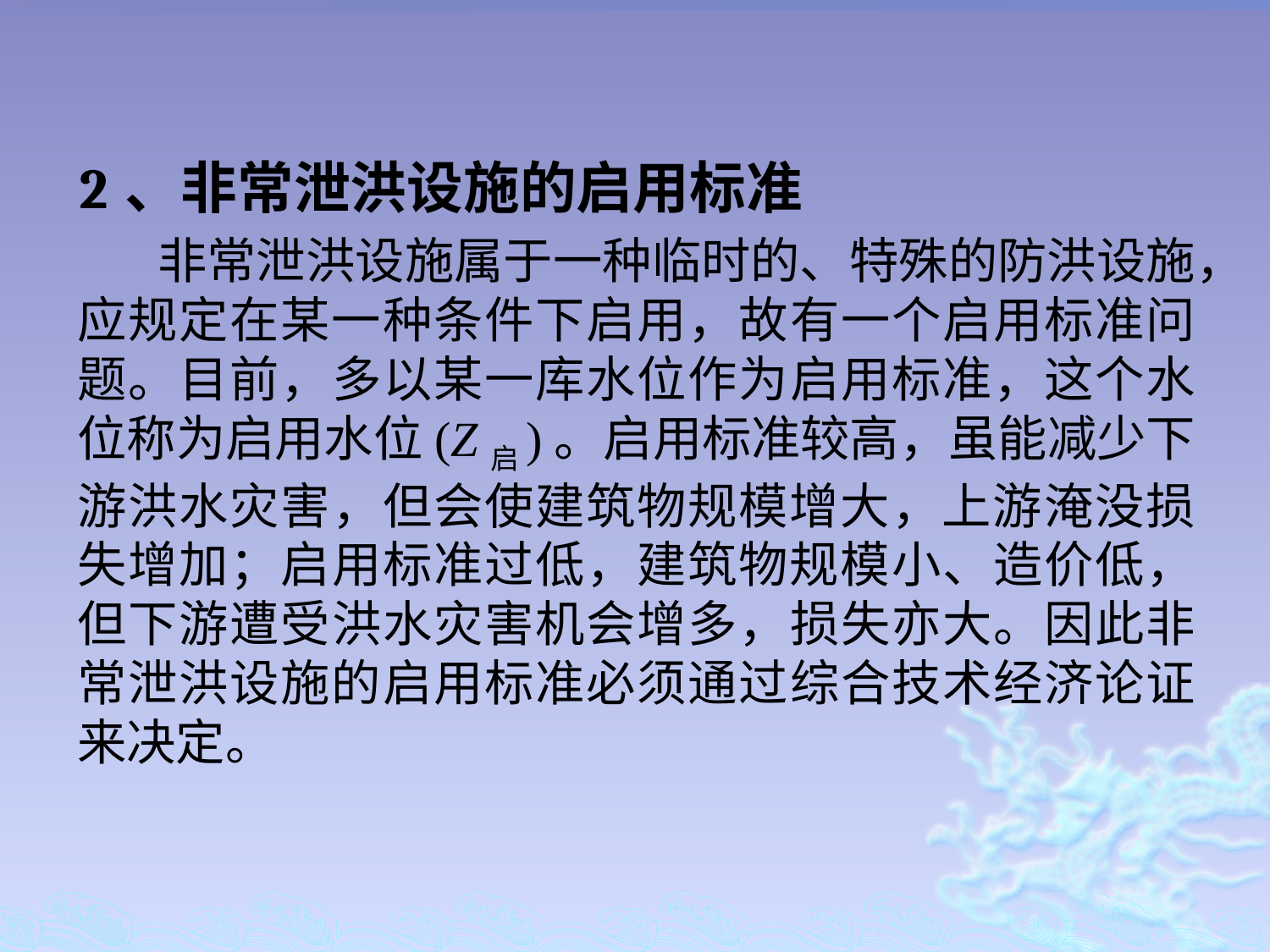

2、非常泄洪设施的启用标准
非常泄洪设施属于一种临时的、特殊的防洪设施，应规定在某一种条件下启用，故有一个启用标准问题。目前，多以某一库水位作为启用标准，这个水位称为启用水位(Z启)。启用标准较高，虽能减少下游洪水灾害，但会使建筑物规模增大，上游淹没损失增加；启用标准过低，建筑物规模小、造价低，但下游遭受洪水灾害机会增多，损失亦大。因此非常泄洪设施的启用标准必须通过综合技术经济论证来决定。